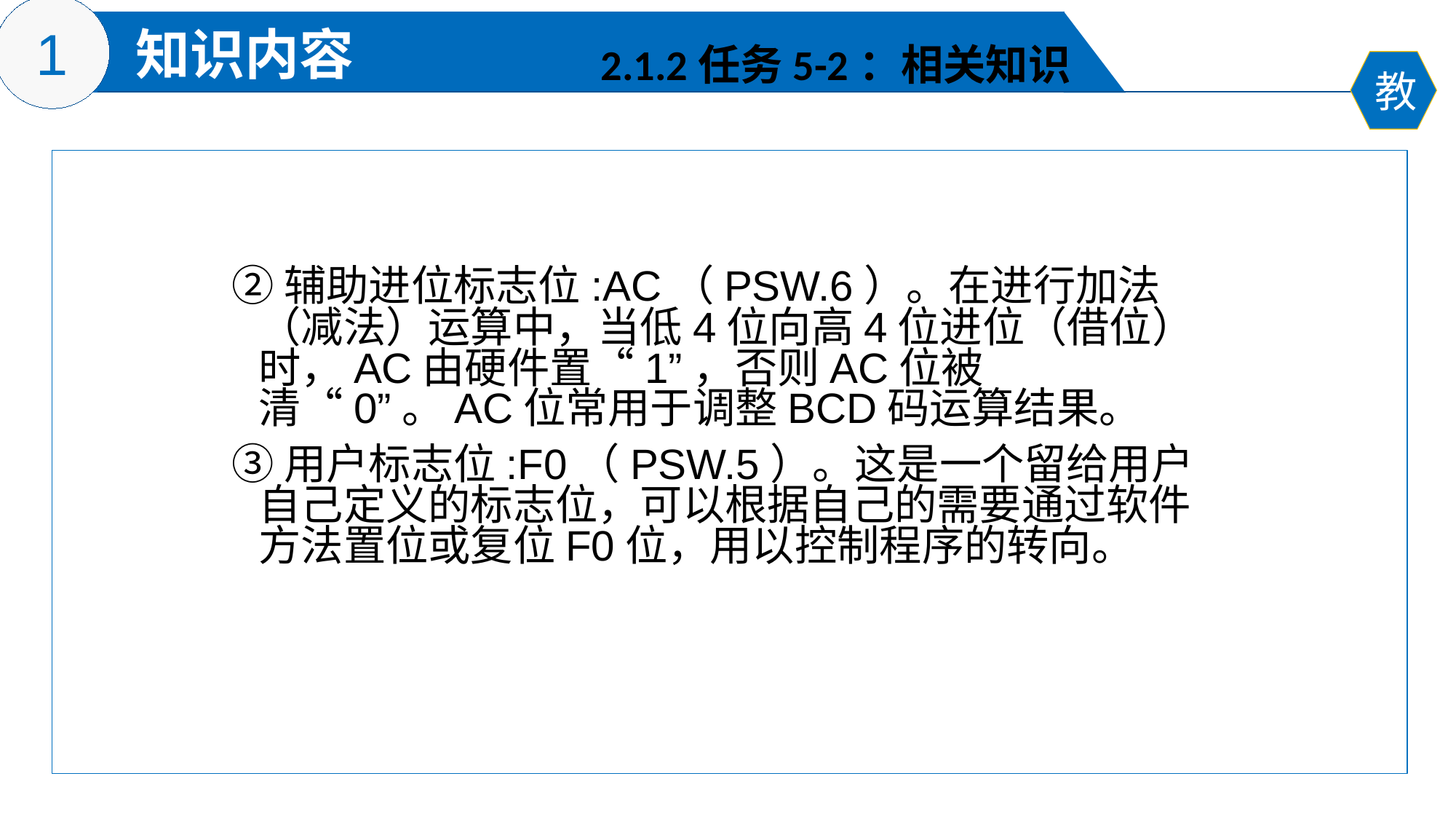

2.1.2任务5-2：相关知识

#
②辅助进位标志位:AC（PSW.6）。在进行加法（减法）运算中，当低4位向高4位进位（借位）时，AC由硬件置“1”，否则AC位被清“0”。AC位常用于调整BCD码运算结果。
③用户标志位:F0（PSW.5）。这是一个留给用户自己定义的标志位，可以根据自己的需要通过软件方法置位或复位F0位，用以控制程序的转向。